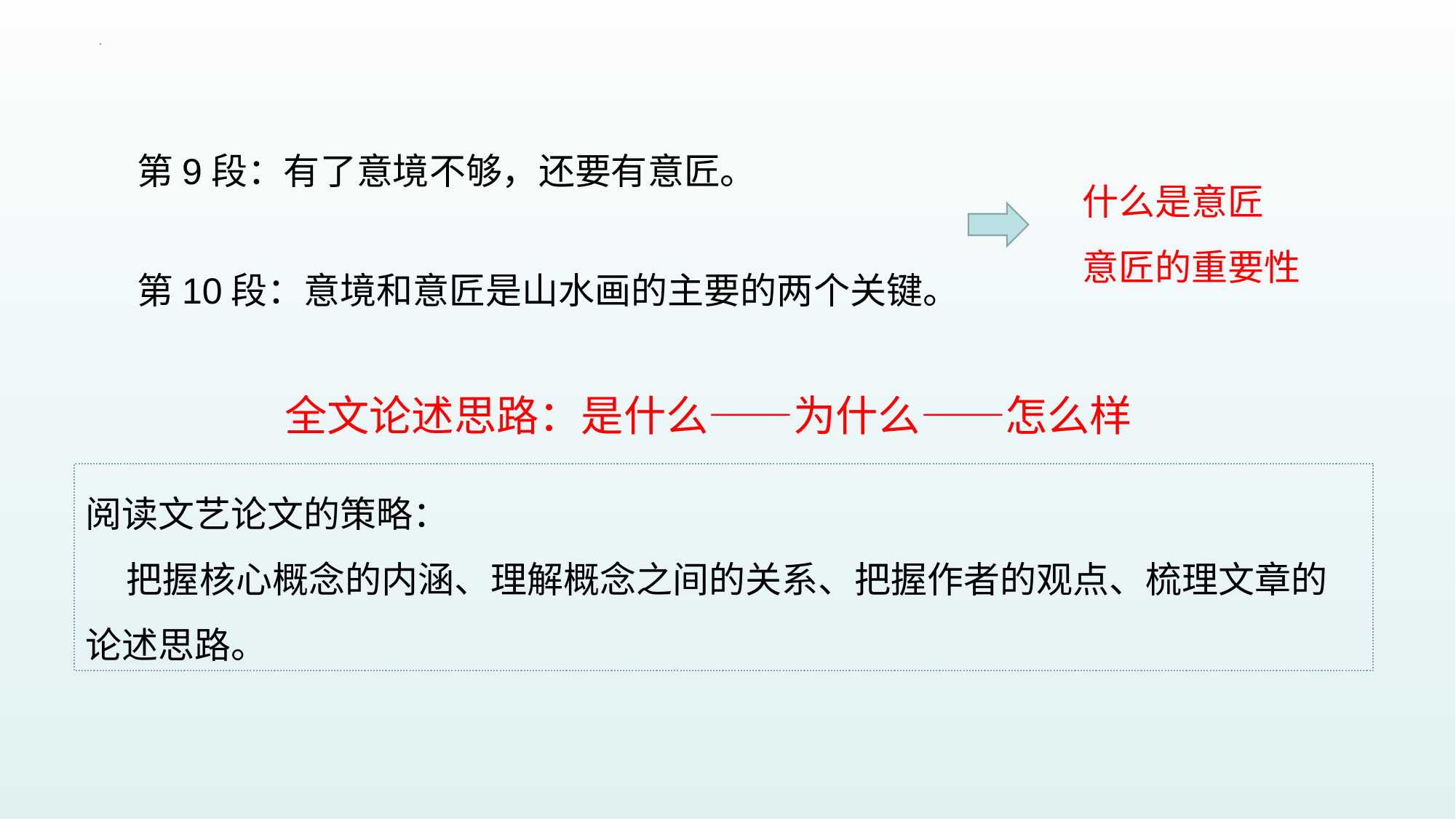

第9段：有了意境不够，还要有意匠。

第10段：意境和意匠是山水画的主要的两个关键。

什么是意匠
意匠的重要性

全文论述思路：是什么——为什么——怎么样
阅读文艺论文的策略：
    把握核心概念的内涵、理解概念之间的关系、把握作者的观点、梳理文章的论述思路。